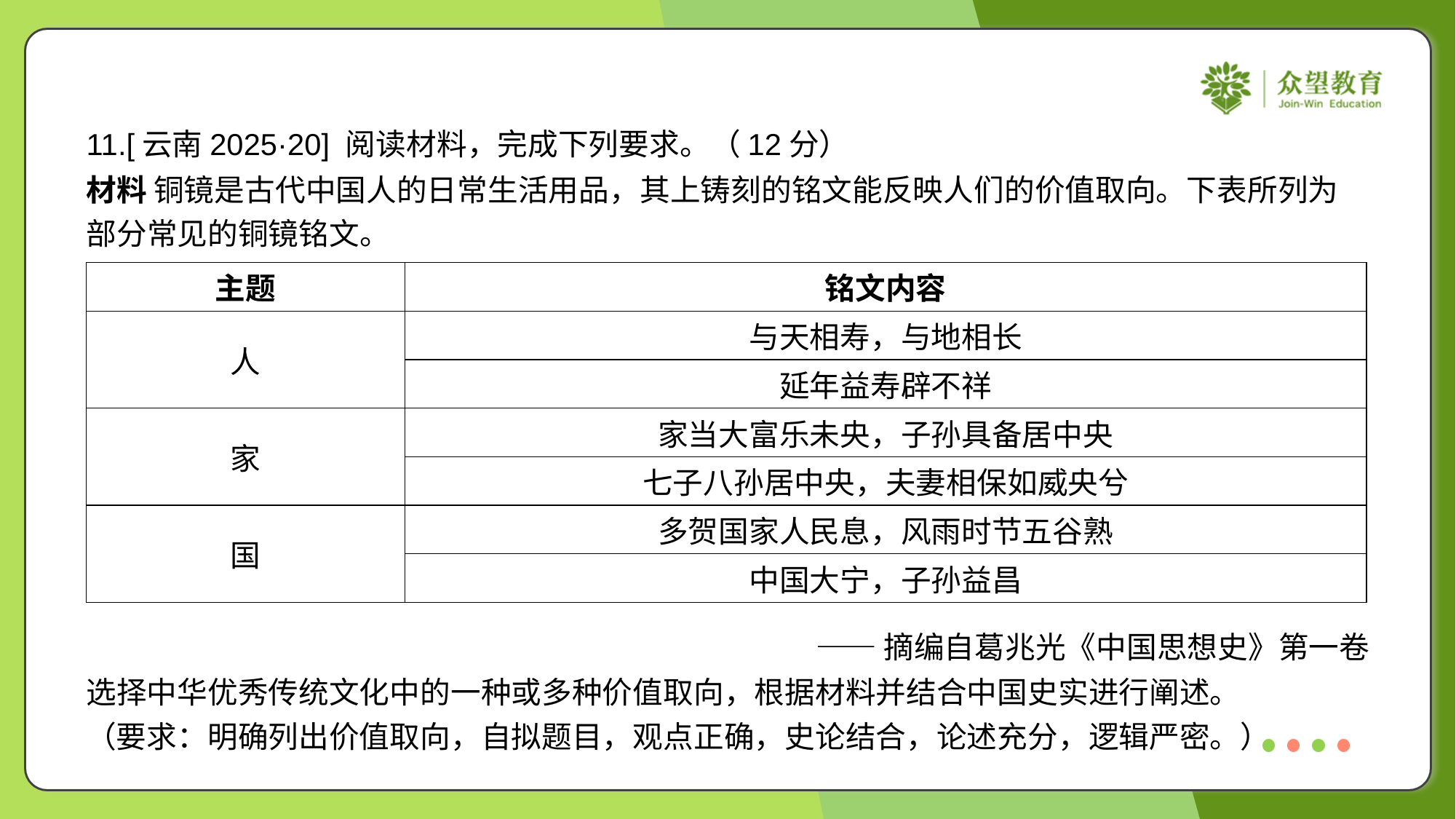

11.[云南2025·20] 阅读材料，完成下列要求。（12分）
材料 铜镜是古代中国人的日常生活用品，其上铸刻的铭文能反映人们的价值取向。下表所列为
部分常见的铜镜铭文。
| 主题 | 铭文内容 |
| --- | --- |
| 人 | 与天相寿，与地相长 |
|  | 延年益寿辟不祥 |
| 家 | 家当大富乐未央，子孙具备居中央 |
|  | 七子八孙居中央，夫妻相保如威央兮 |
| 国 | 多贺国家人民息，风雨时节五谷熟 |
|  | 中国大宁，子孙益昌 |
——摘编自葛兆光《中国思想史》第一卷
选择中华优秀传统文化中的一种或多种价值取向，根据材料并结合中国史实进行阐述。
（要求：明确列出价值取向，自拟题目，观点正确，史论结合，论述充分，逻辑严密。）